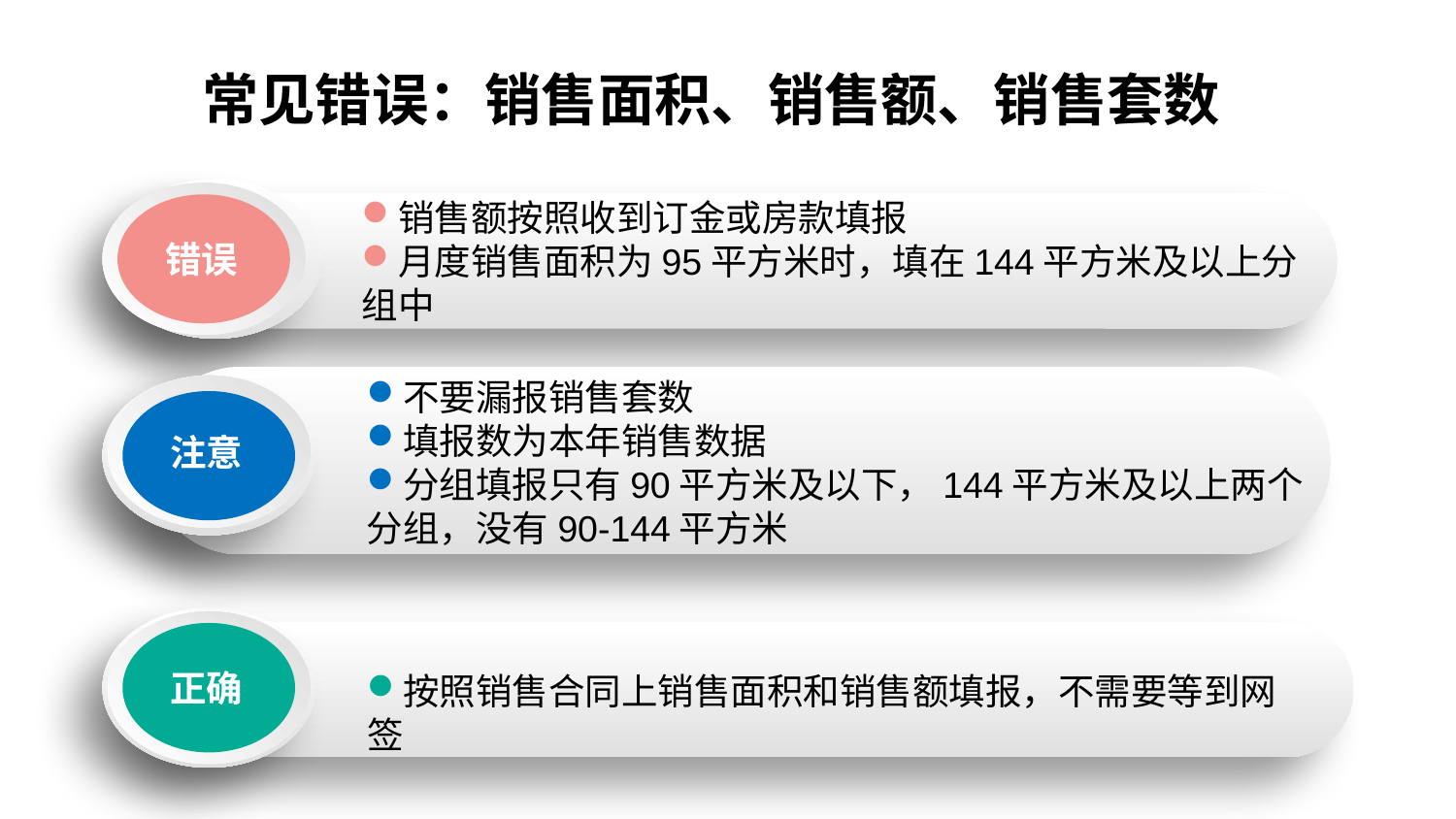

常见错误：销售面积、销售额、销售套数

销售额按照收到订金或房款填报
月度销售面积为95平方米时，填在144平方米及以上分组中

错误

不要漏报销售套数
填报数为本年销售数据
分组填报只有90平方米及以下，144平方米及以上两个分组，没有90-144平方米

注意

正确
按照销售合同上销售面积和销售额填报，不需要等到网签